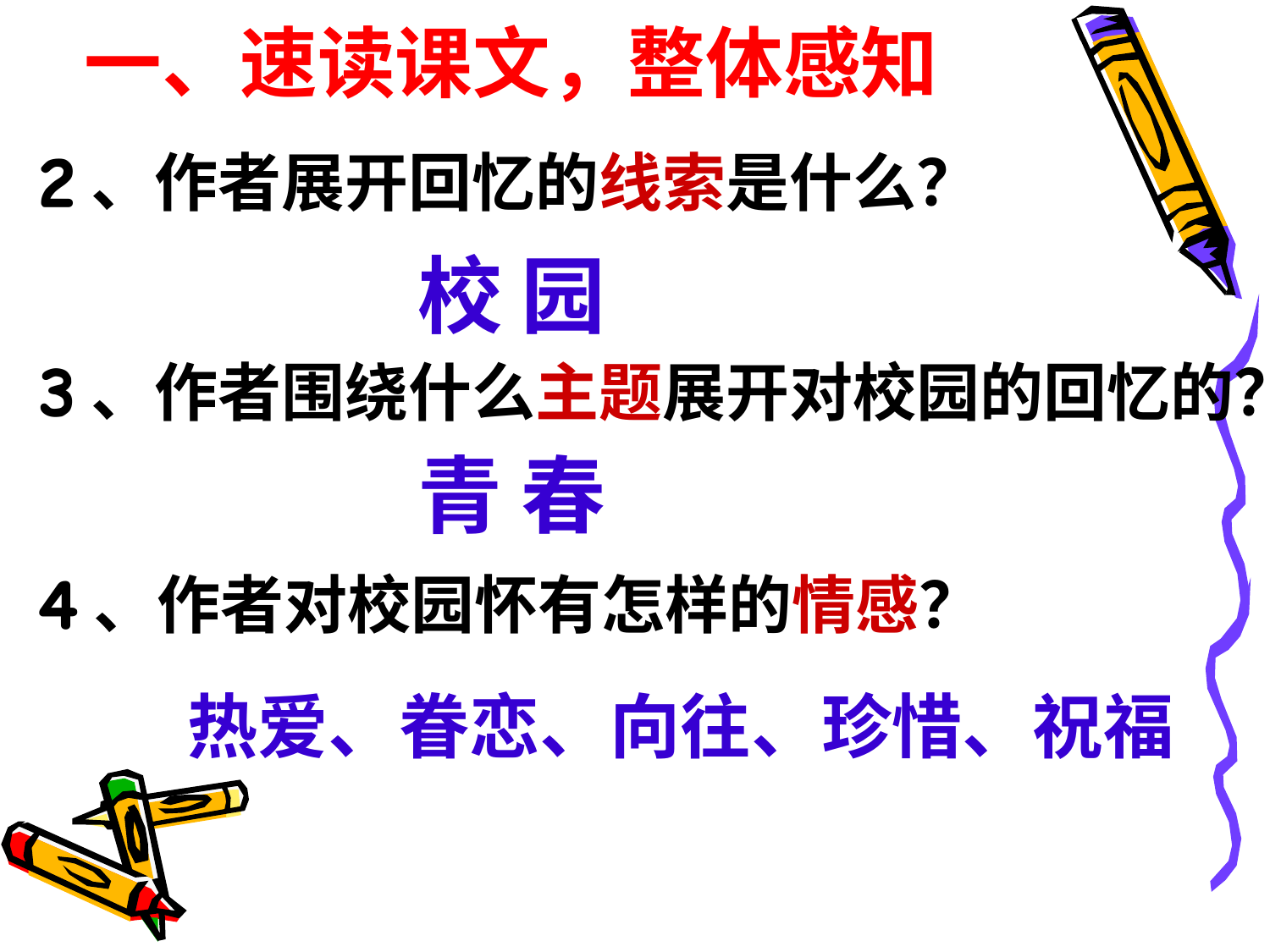

# 一、速读课文，整体感知
2、作者展开回忆的线索是什么？
校 园
3、作者围绕什么主题展开对校园的回忆的？
青 春
4、作者对校园怀有怎样的情感？
热爱、眷恋、向往、珍惜、祝福